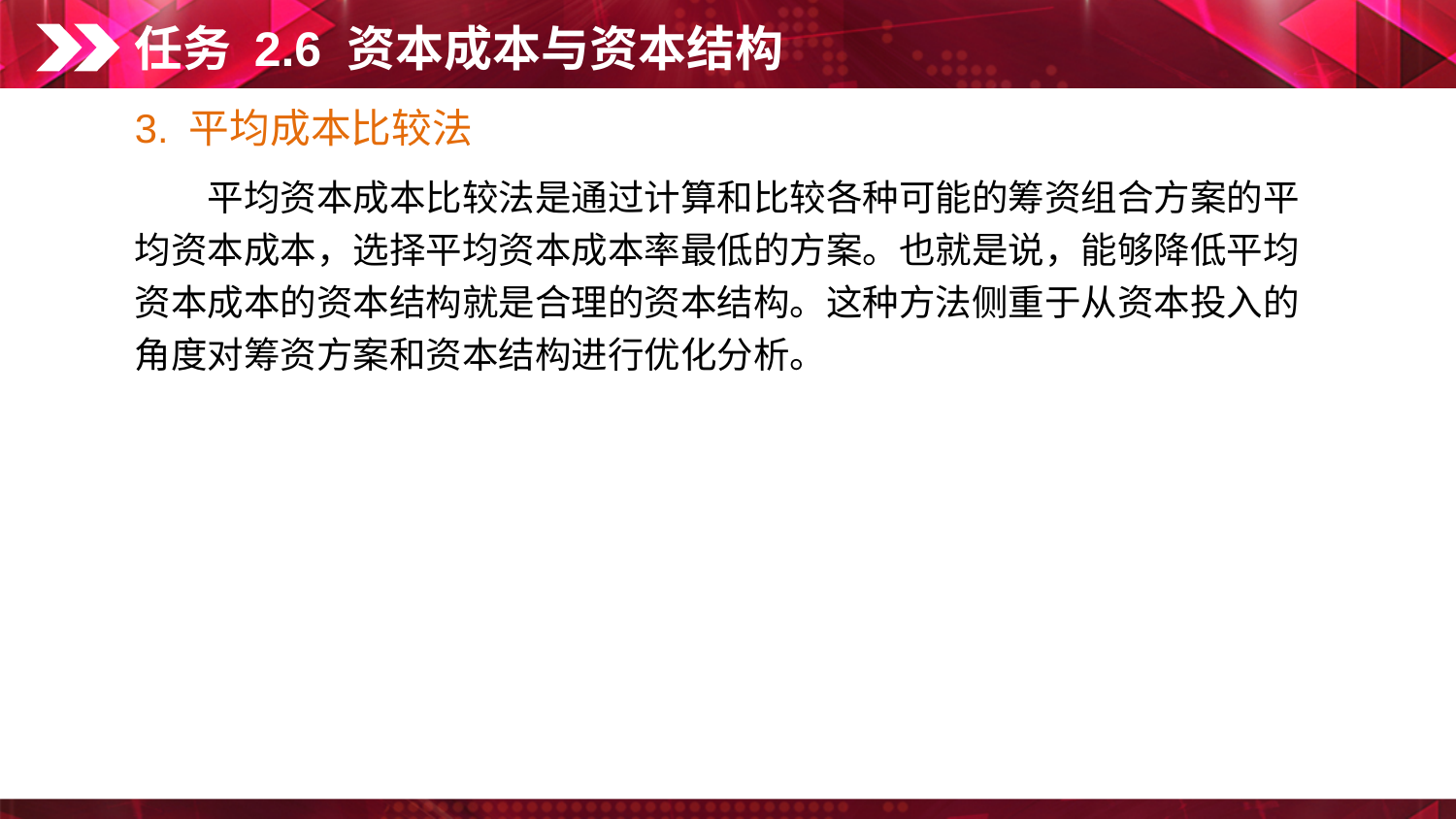

任务 2.6 资本成本与资本结构

3. 平均成本比较法
　　平均资本成本比较法是通过计算和比较各种可能的筹资组合方案的平
均资本成本，选择平均资本成本率最低的方案。也就是说，能够降低平均
资本成本的资本结构就是合理的资本结构。这种方法侧重于从资本投入的
角度对筹资方案和资本结构进行优化分析。